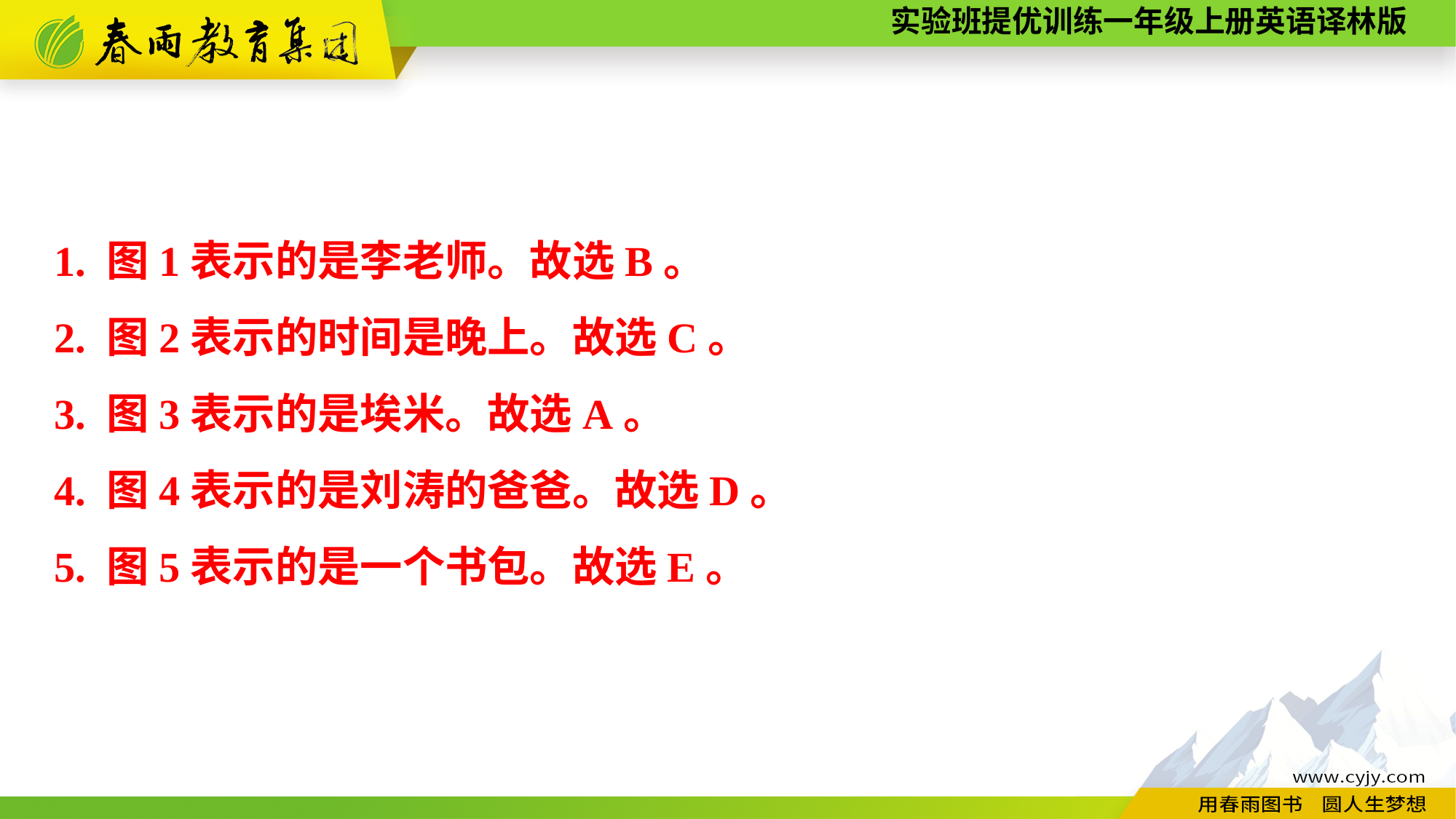

1. 图1表示的是李老师。故选B。
2. 图2表示的时间是晚上。故选C。
3. 图3表示的是埃米。故选A。
4. 图4表示的是刘涛的爸爸。故选D。
5. 图5表示的是一个书包。故选E。